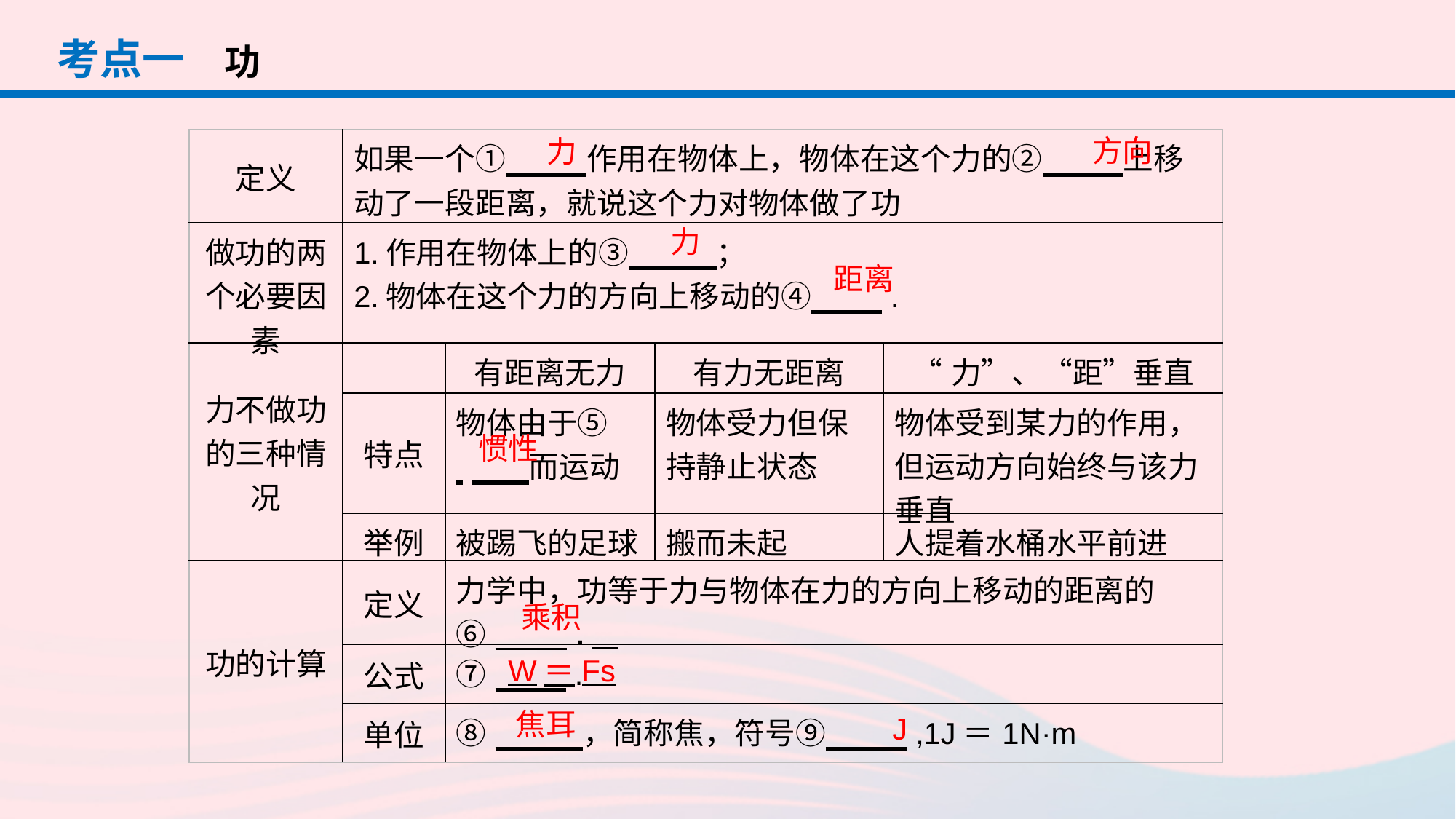

考点一
功
方向
力
| 定义 | 如果一个①　 　作用在物体上，物体在这个力的②　 　上移动了一段距离，就说这个力对物体做了功 |  |  |  |
| --- | --- | --- | --- | --- |
| 做功的两个必要因素 | 1.作用在物体上的③　 　； 2.物体在这个力的方向上移动的④　 . |  |  |  |
| 力不做功的三种情况 |  | 有距离无力 | 有力无距离 | “力”、“距”垂直 |
|  | 特点 | 物体由于⑤ 　 而运动 | 物体受力但保持静止状态 | 物体受到某力的作用，但运动方向始终与该力垂直 |
|  | 举例 | 被踢飞的足球 | 搬而未起 | 人提着水桶水平前进 |
| 功的计算 | 定义 | 力学中，功等于力与物体在力的方向上移动的距离的 ⑥　 . |  |  |
|  | 公式 | ⑦　 . |  |  |
|  | 单位 | ⑧　 　，简称焦，符号⑨　 　,1J＝1N·m |  |  |
力
距离
惯性
乘积
W＝Fs
焦耳
J